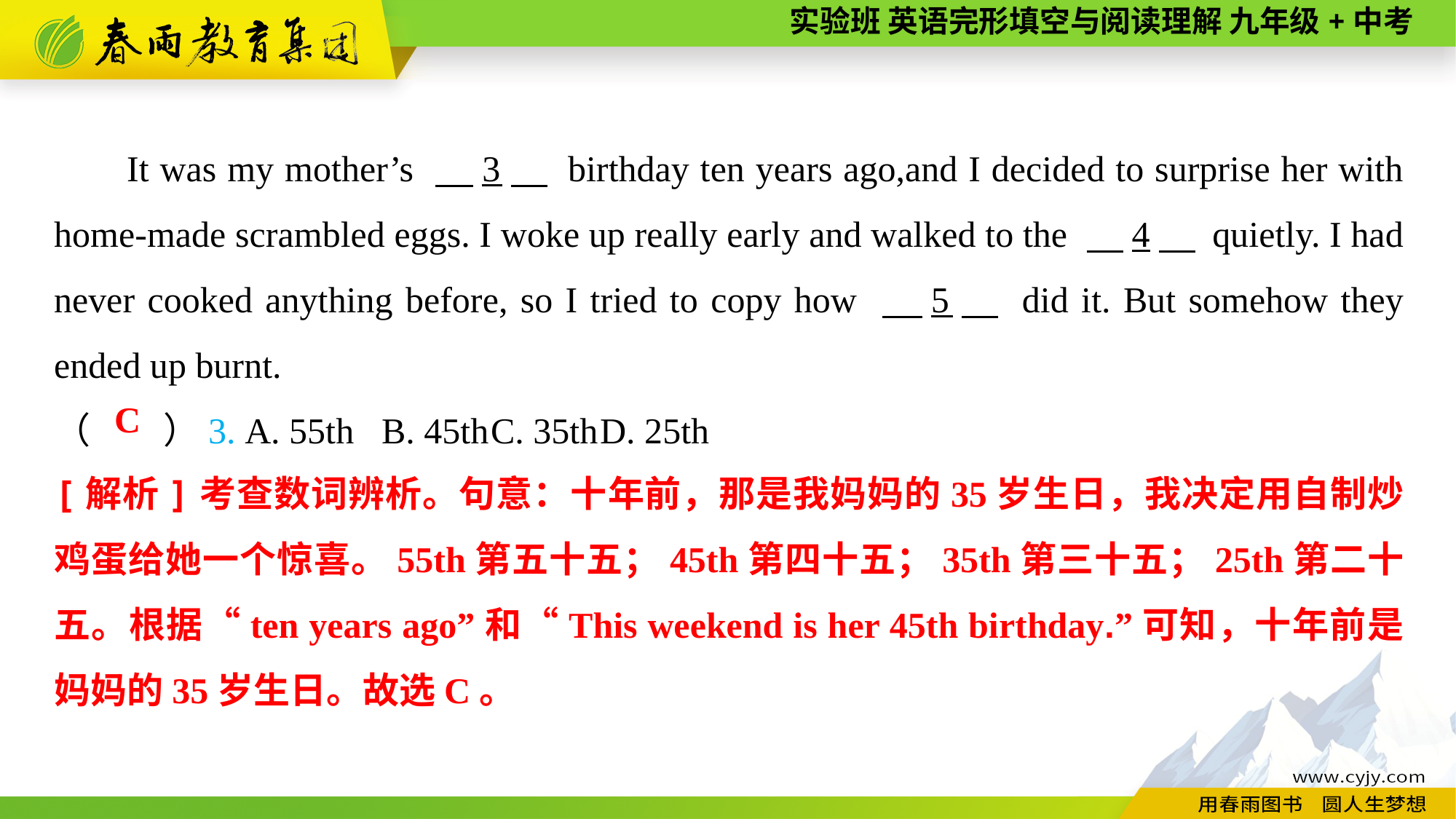

It was my mother’s 　3　 birthday ten years ago,and I decided to surprise her with home-made scrambled eggs. I woke up really early and walked to the 　4　 quietly. I had never cooked anything before, so I tried to copy how 　5　 did it. But somehow they ended up burnt.
（　　）3. A. 55th	B. 45th	C. 35th	D. 25th
C
[解析]考查数词辨析。句意：十年前，那是我妈妈的35岁生日，我决定用自制炒鸡蛋给她一个惊喜。55th第五十五；45th第四十五；35th第三十五；25th第二十五。根据“ten years ago”和“This weekend is her 45th birthday.”可知，十年前是妈妈的35岁生日。故选C。